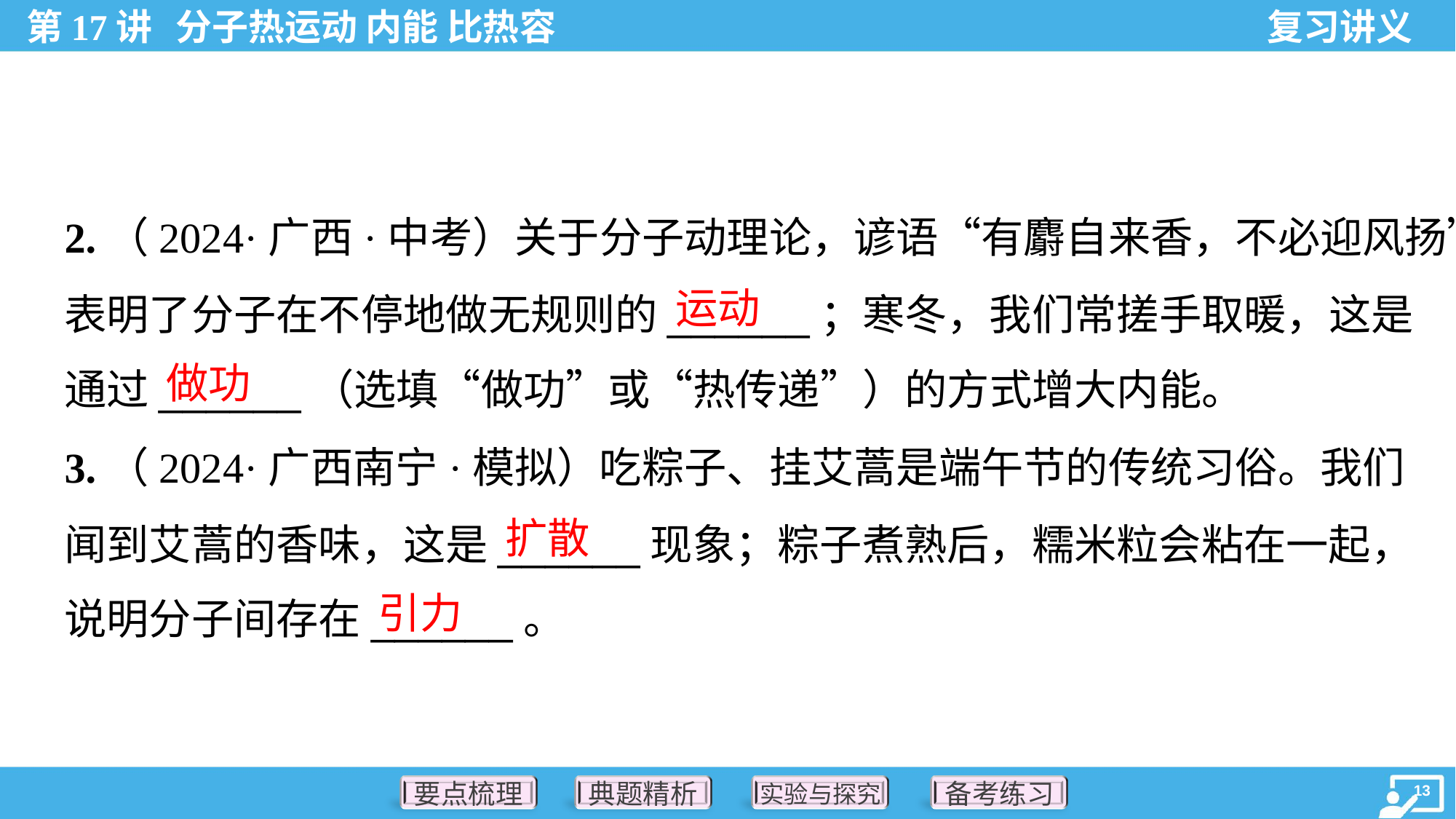

2.（2024·广西·中考）关于分子动理论，谚语“有麝自来香，不必迎风扬”
表明了分子在不停地做无规则的______；寒冬，我们常搓手取暖，这是
通过______（选填“做功”或“热传递”）的方式增大内能。
运动
做功
3.（2024·广西南宁·模拟）吃粽子、挂艾蒿是端午节的传统习俗。我们
闻到艾蒿的香味，这是______现象；粽子煮熟后，糯米粒会粘在一起，
说明分子间存在______。
扩散
引力